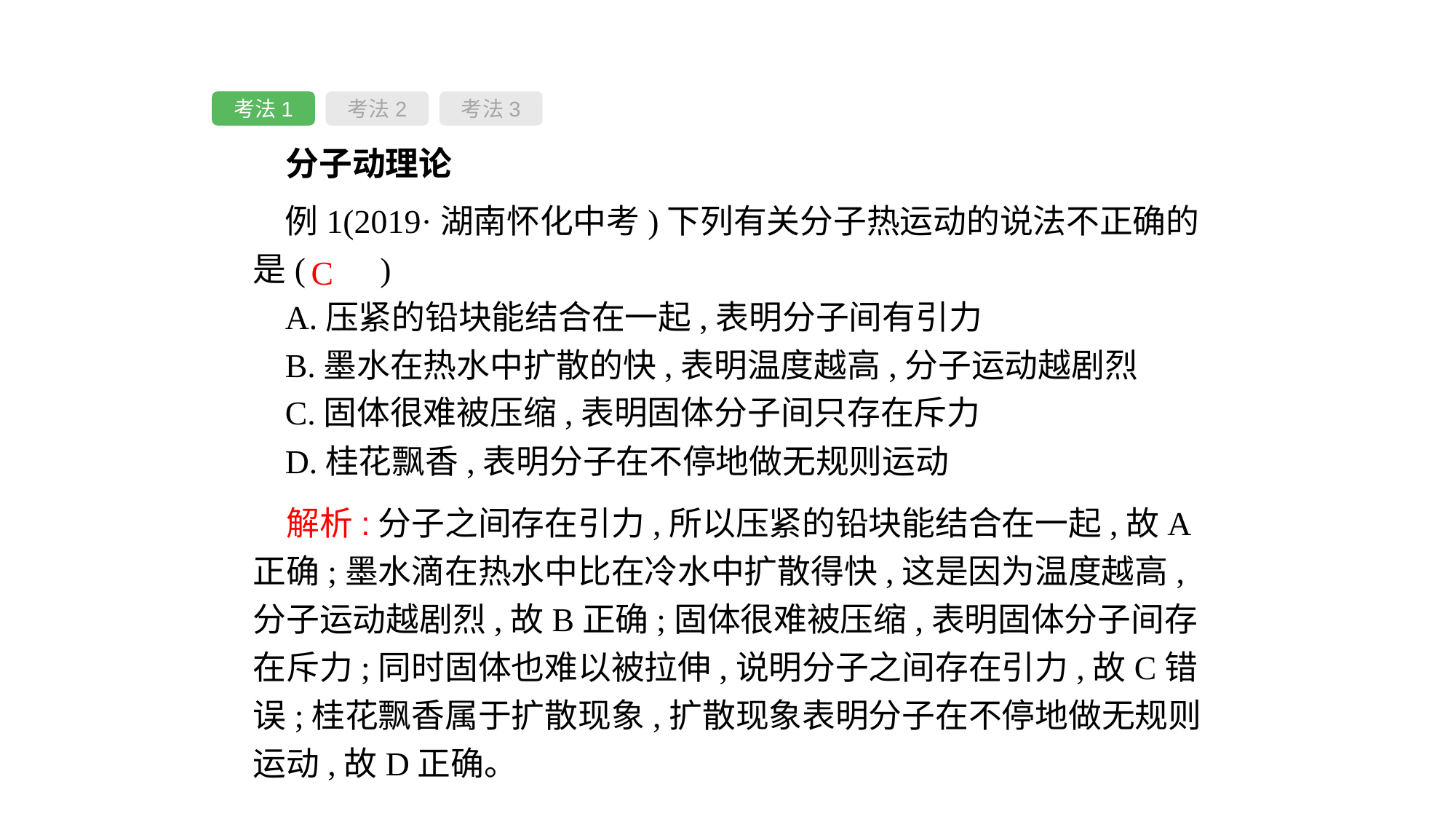

考法1
考法2
考法3
    分子动理论
例1(2019·湖南怀化中考)下列有关分子热运动的说法不正确的是(   　)
A.压紧的铅块能结合在一起,表明分子间有引力
B.墨水在热水中扩散的快,表明温度越高,分子运动越剧烈
C.固体很难被压缩,表明固体分子间只存在斥力
D.桂花飘香,表明分子在不停地做无规则运动
C
　解析:分子之间存在引力,所以压紧的铅块能结合在一起,故A正确;墨水滴在热水中比在冷水中扩散得快,这是因为温度越高,分子运动越剧烈,故B正确;固体很难被压缩,表明固体分子间存在斥力;同时固体也难以被拉伸,说明分子之间存在引力,故C错误;桂花飘香属于扩散现象,扩散现象表明分子在不停地做无规则运动,故D正确。